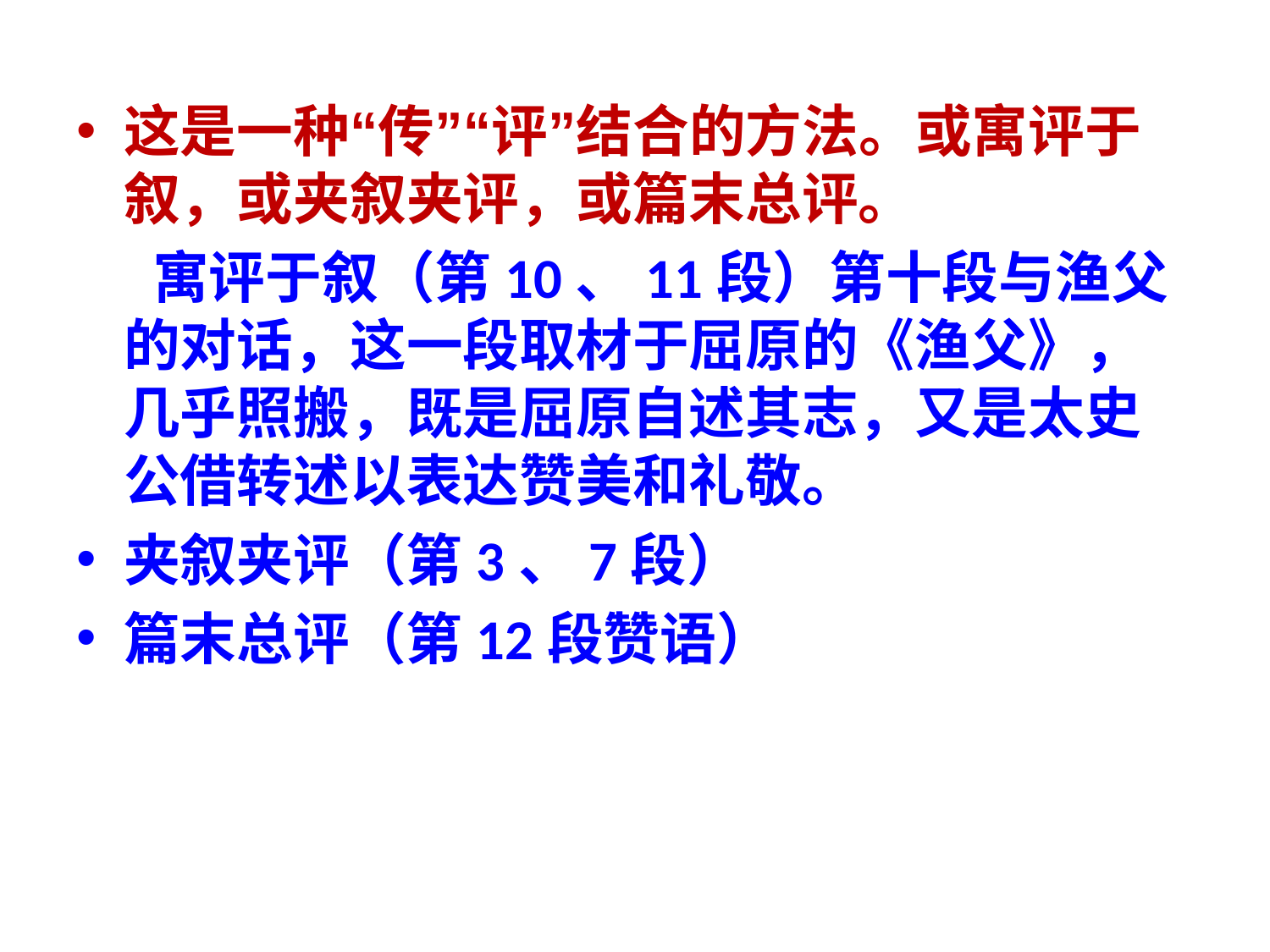

这是一种“传”“评”结合的方法。或寓评于叙，或夹叙夹评，或篇末总评。
    寓评于叙（第10、11段）第十段与渔父的对话，这一段取材于屈原的《渔父》，几乎照搬，既是屈原自述其志，又是太史公借转述以表达赞美和礼敬。
夹叙夹评（第3、7段）
篇末总评（第12段赞语）